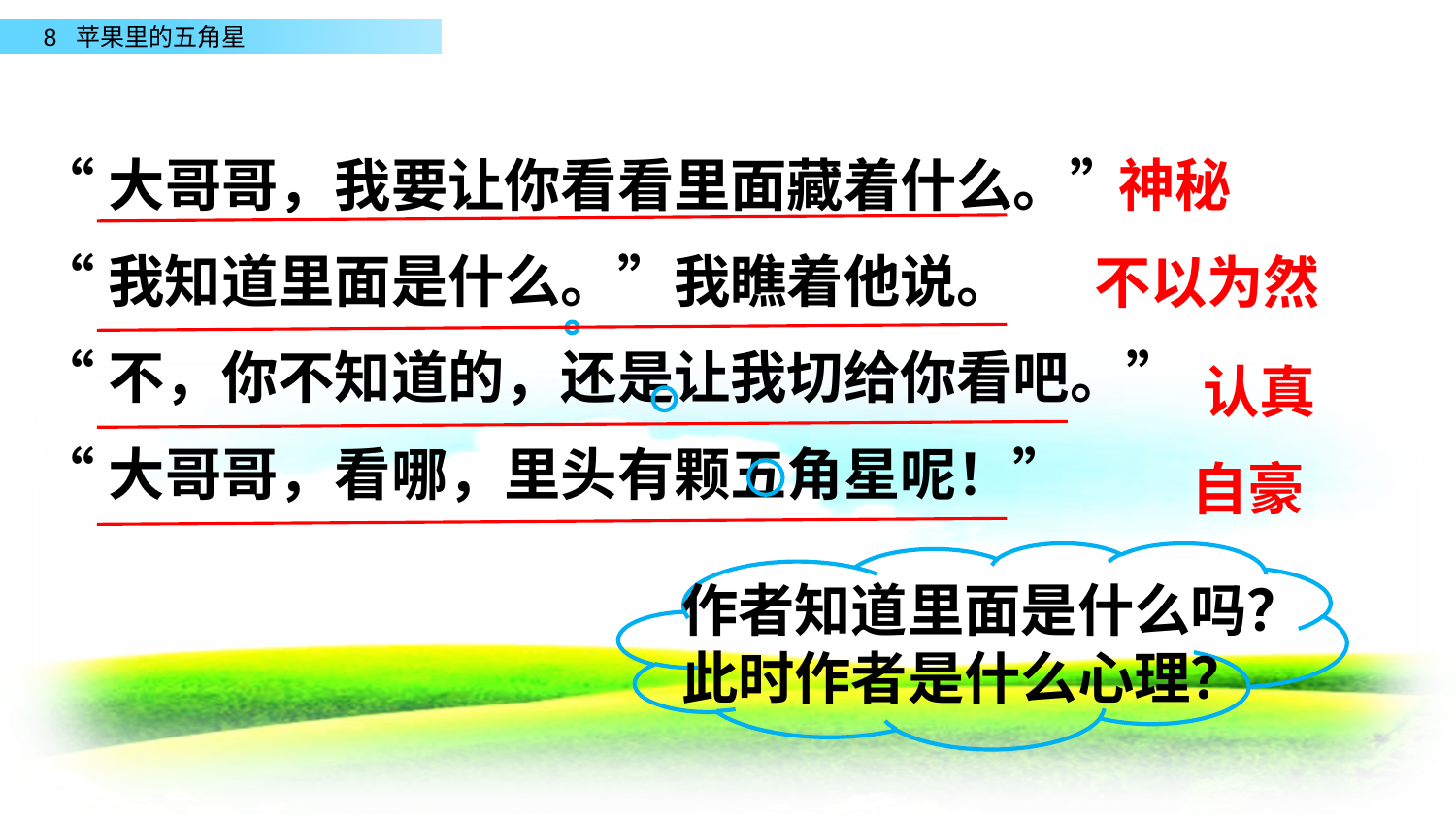

“大哥哥，我要让你看看里面藏着什么。”
“我知道里面是什么。”我瞧着他说。
“不，你不知道的，还是让我切给你看吧。”
“大哥哥，看哪，里头有颗五角星呢！”
神秘
不以为然
认真
自豪

作者知道里面是什么吗？此时作者是什么心理？